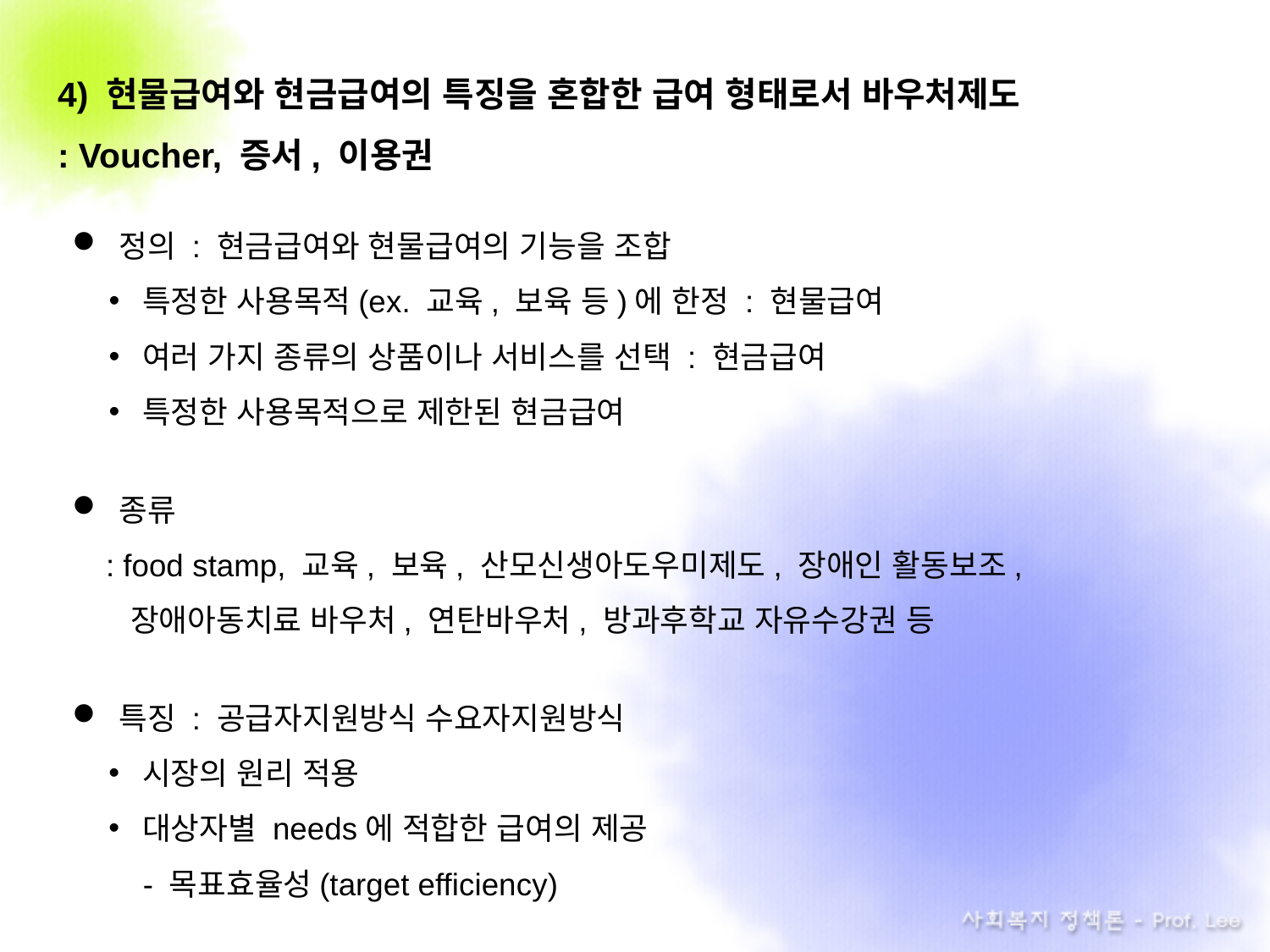

4) 현물급여와 현금급여의 특징을 혼합한 급여 형태로서 바우처제도
: Voucher, 증서, 이용권

정의 : 현금급여와 현물급여의 기능을 조합
특정한 사용목적(ex. 교육, 보육 등)에 한정 : 현물급여
여러 가지 종류의 상품이나 서비스를 선택 : 현금급여
특정한 사용목적으로 제한된 현금급여

종류
: food stamp, 교육, 보육, 산모신생아도우미제도, 장애인 활동보조,
  장애아동치료 바우처, 연탄바우처, 방과후학교 자유수강권 등

특징 : 공급자지원방식 수요자지원방식
시장의 원리 적용
대상자별 needs에 적합한 급여의 제공
   - 목표효율성(target efficiency)